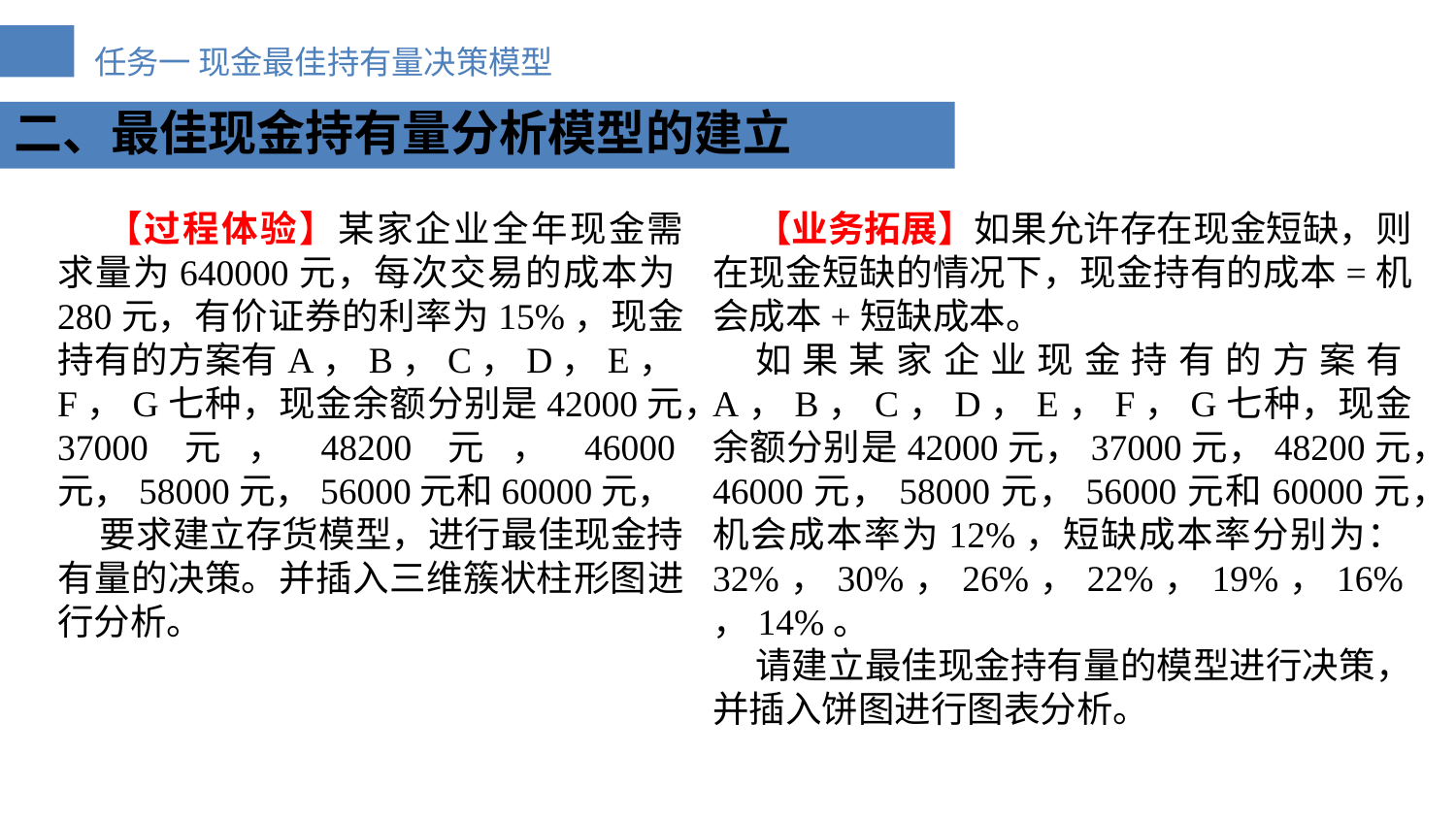

二、最佳现金持有量分析模型的建立
【过程体验】某家企业全年现金需求量为640000元，每次交易的成本为280元，有价证券的利率为15%，现金持有的方案有A，B，C，D，E，F，G七种，现金余额分别是42000元，37000元，48200元，46000元，58000元，56000元和60000元，
要求建立存货模型，进行最佳现金持有量的决策。并插入三维簇状柱形图进行分析。
【业务拓展】如果允许存在现金短缺，则在现金短缺的情况下，现金持有的成本=机会成本+短缺成本。
如果某家企业现金持有的方案有A，B，C，D，E，F，G七种，现金余额分别是42000元，37000元，48200元，46000元，58000元，56000元和60000元，机会成本率为12%，短缺成本率分别为：32%，30%，26%，22%，19%，16%，14%。
请建立最佳现金持有量的模型进行决策，并插入饼图进行图表分析。